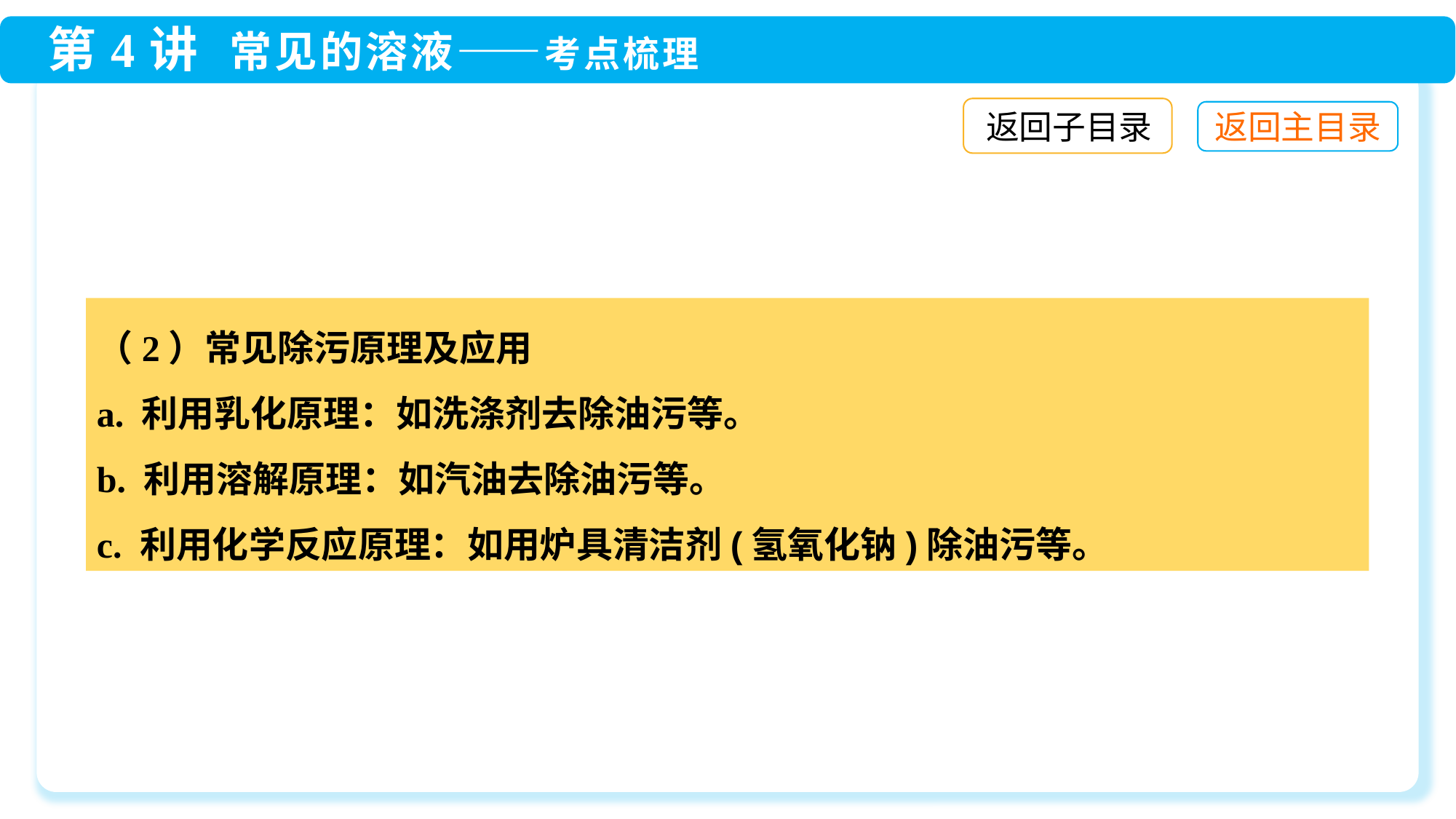

返回子目录
（2）常见除污原理及应用
a. 利用乳化原理：如洗涤剂去除油污等。
b. 利用溶解原理：如汽油去除油污等。
c. 利用化学反应原理：如用炉具清洁剂(氢氧化钠)除油污等。